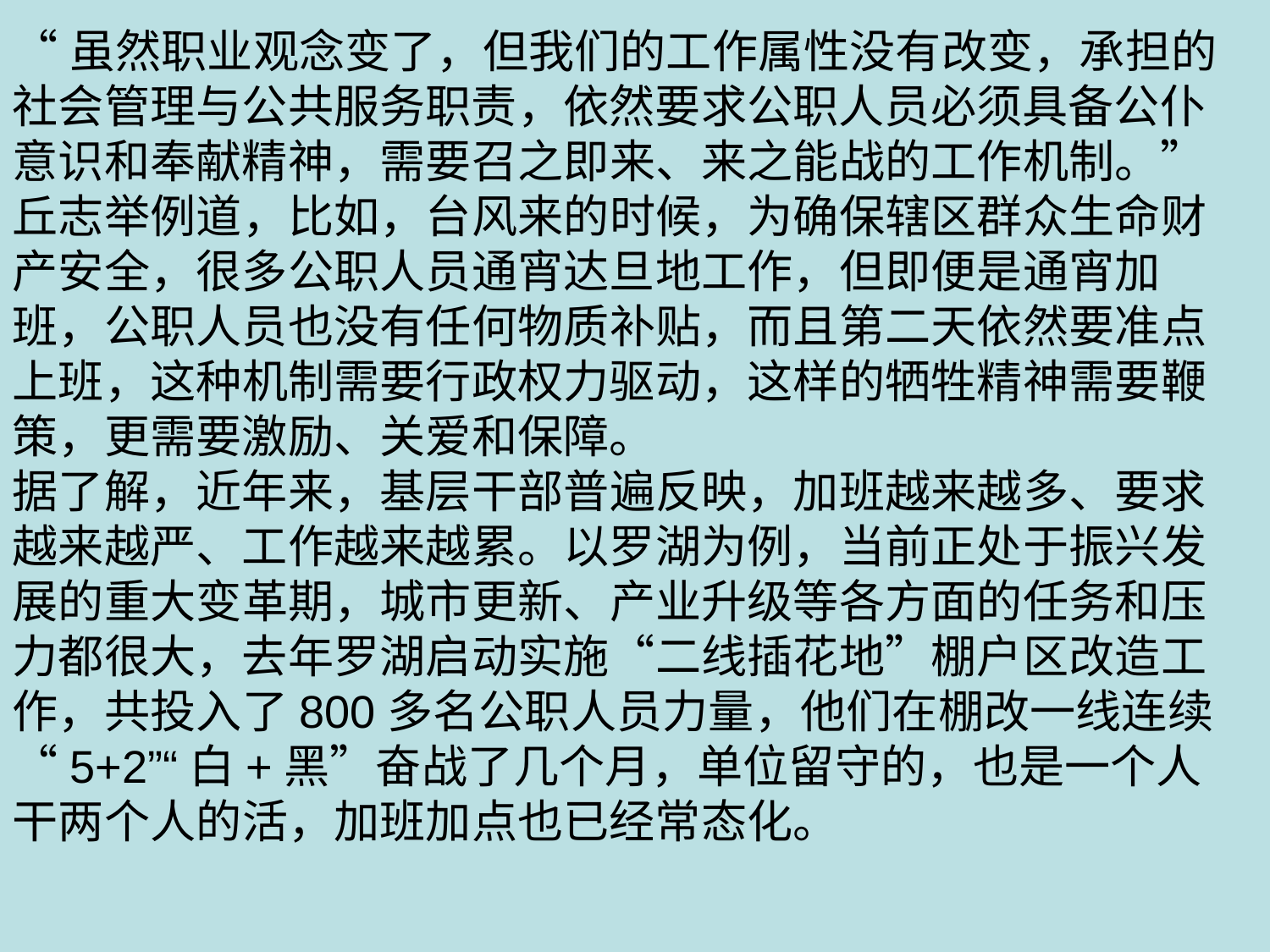

“虽然职业观念变了，但我们的工作属性没有改变，承担的社会管理与公共服务职责，依然要求公职人员必须具备公仆意识和奉献精神，需要召之即来、来之能战的工作机制。”丘志举例道，比如，台风来的时候，为确保辖区群众生命财产安全，很多公职人员通宵达旦地工作，但即便是通宵加班，公职人员也没有任何物质补贴，而且第二天依然要准点上班，这种机制需要行政权力驱动，这样的牺牲精神需要鞭策，更需要激励、关爱和保障。据了解，近年来，基层干部普遍反映，加班越来越多、要求越来越严、工作越来越累。以罗湖为例，当前正处于振兴发展的重大变革期，城市更新、产业升级等各方面的任务和压力都很大，去年罗湖启动实施“二线插花地”棚户区改造工作，共投入了800多名公职人员力量，他们在棚改一线连续“5+2”“白+黑”奋战了几个月，单位留守的，也是一个人干两个人的活，加班加点也已经常态化。